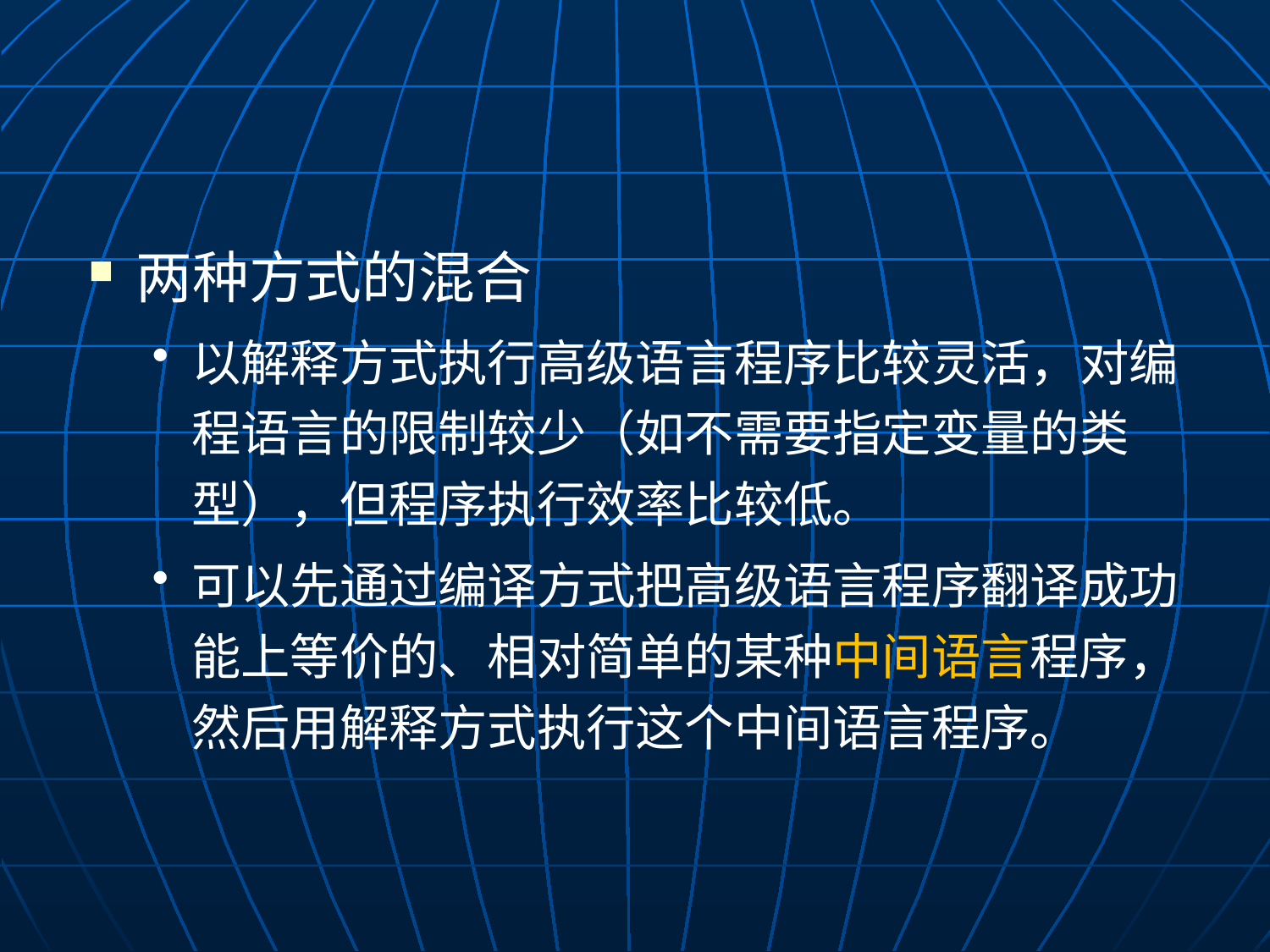

#
两种方式的混合
以解释方式执行高级语言程序比较灵活，对编程语言的限制较少（如不需要指定变量的类型），但程序执行效率比较低。
可以先通过编译方式把高级语言程序翻译成功能上等价的、相对简单的某种中间语言程序，然后用解释方式执行这个中间语言程序。